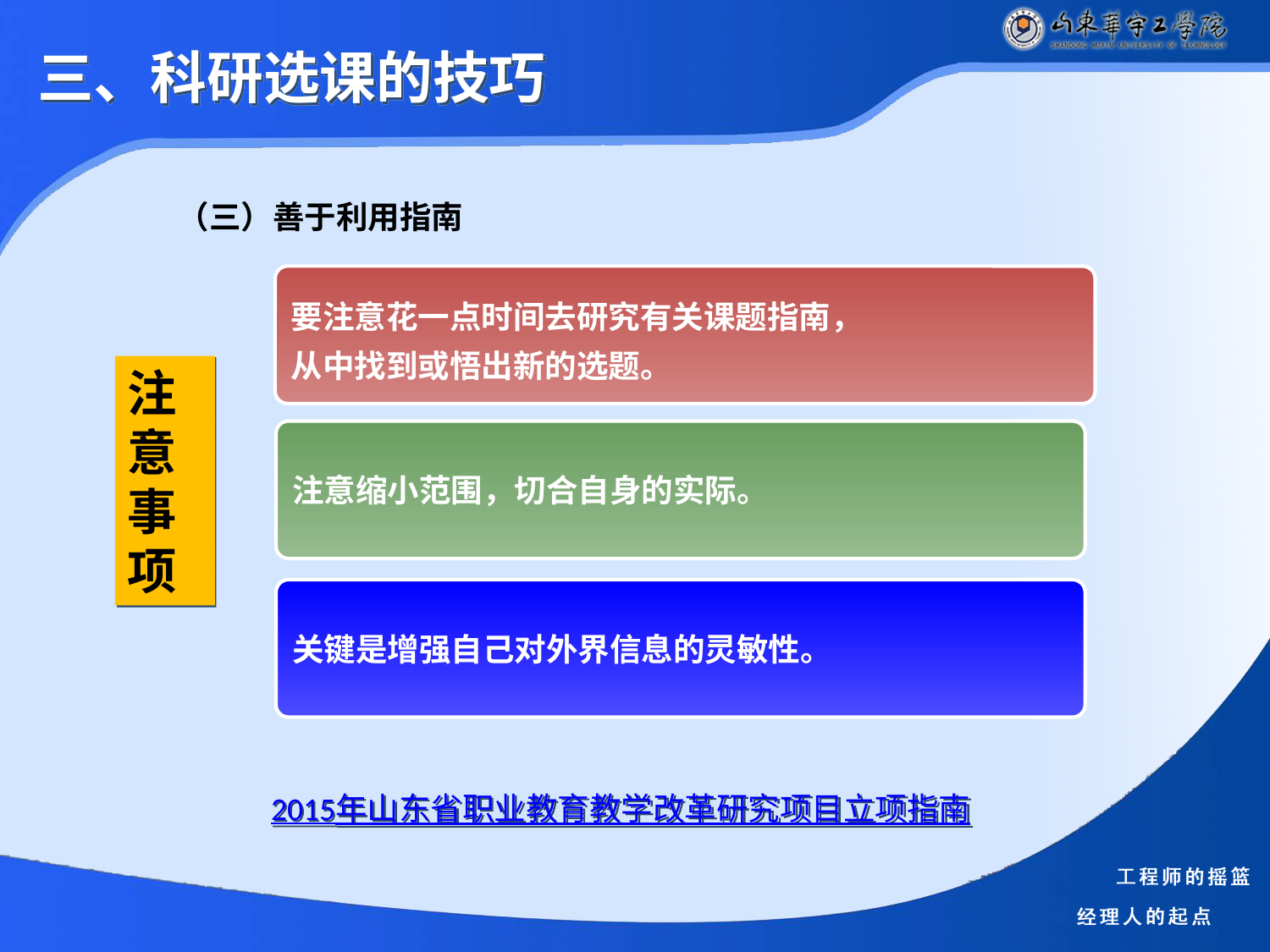

三、科研选课的技巧
（三）善于利用指南
要注意花一点时间去研究有关课题指南，
从中找到或悟出新的选题。
注意事项
注意缩小范围，切合自身的实际。
关键是增强自己对外界信息的灵敏性。
2015年山东省职业教育教学改革研究项目立项指南